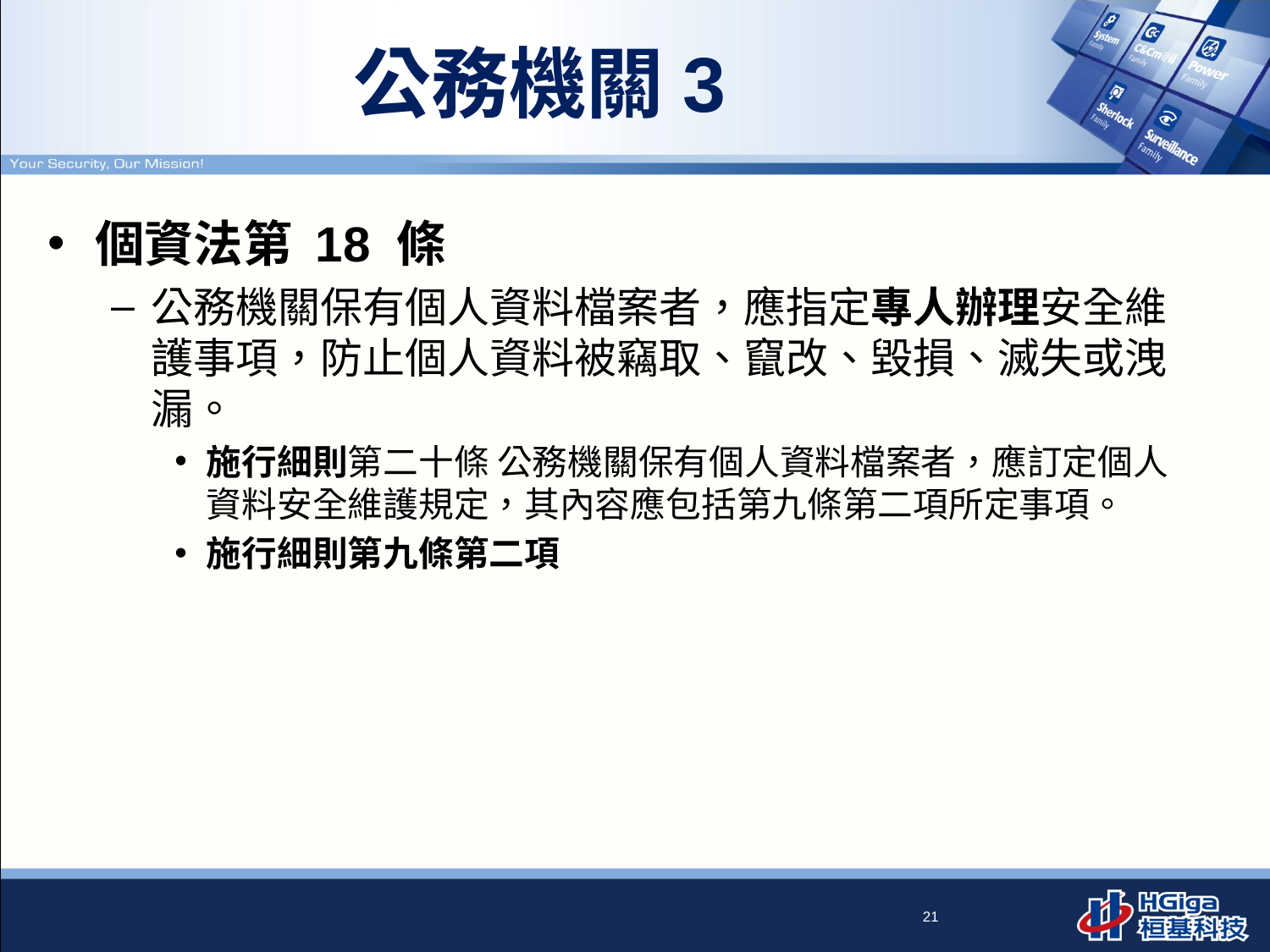

# 公務機關3
個資法第 18 條
公務機關保有個人資料檔案者，應指定專人辦理安全維護事項，防止個人資料被竊取、竄改、毀損、滅失或洩漏。
施行細則第二十條 公務機關保有個人資料檔案者，應訂定個人資料安全維護規定，其內容應包括第九條第二項所定事項。
施行細則第九條第二項

21